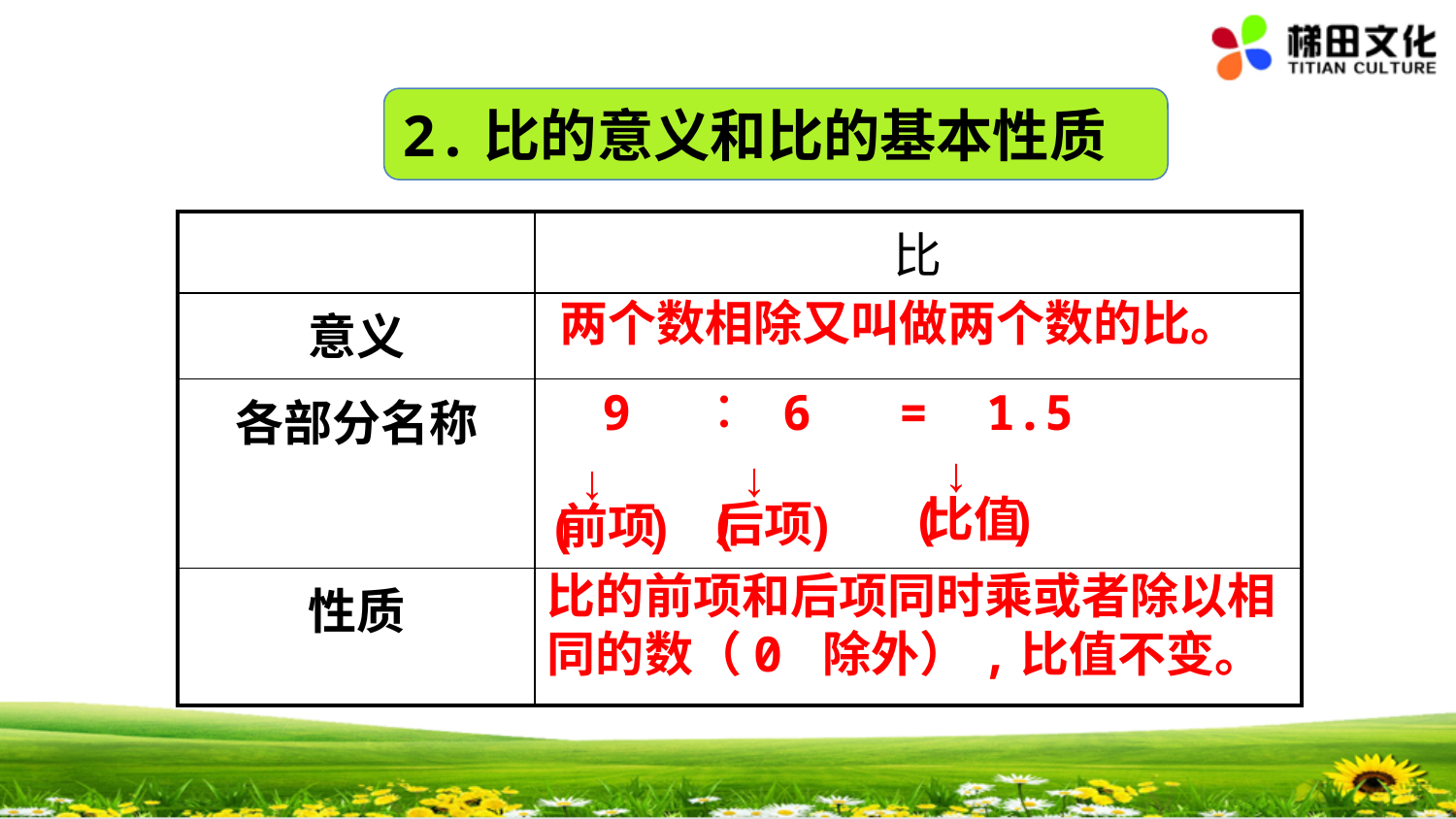

2.比的意义和比的基本性质
|  | 比 |
| --- | --- |
| 意义 |  |
| 各部分名称 |  |
| 性质 |  |
两个数相除又叫做两个数的比。
    9  ︰  6   =  1.5
↓
↓
↓

比值
(      )
后项
(      )
前项
(      )
比的前项和后项同时乘或者除以相同的数（0 除外）,比值不变。